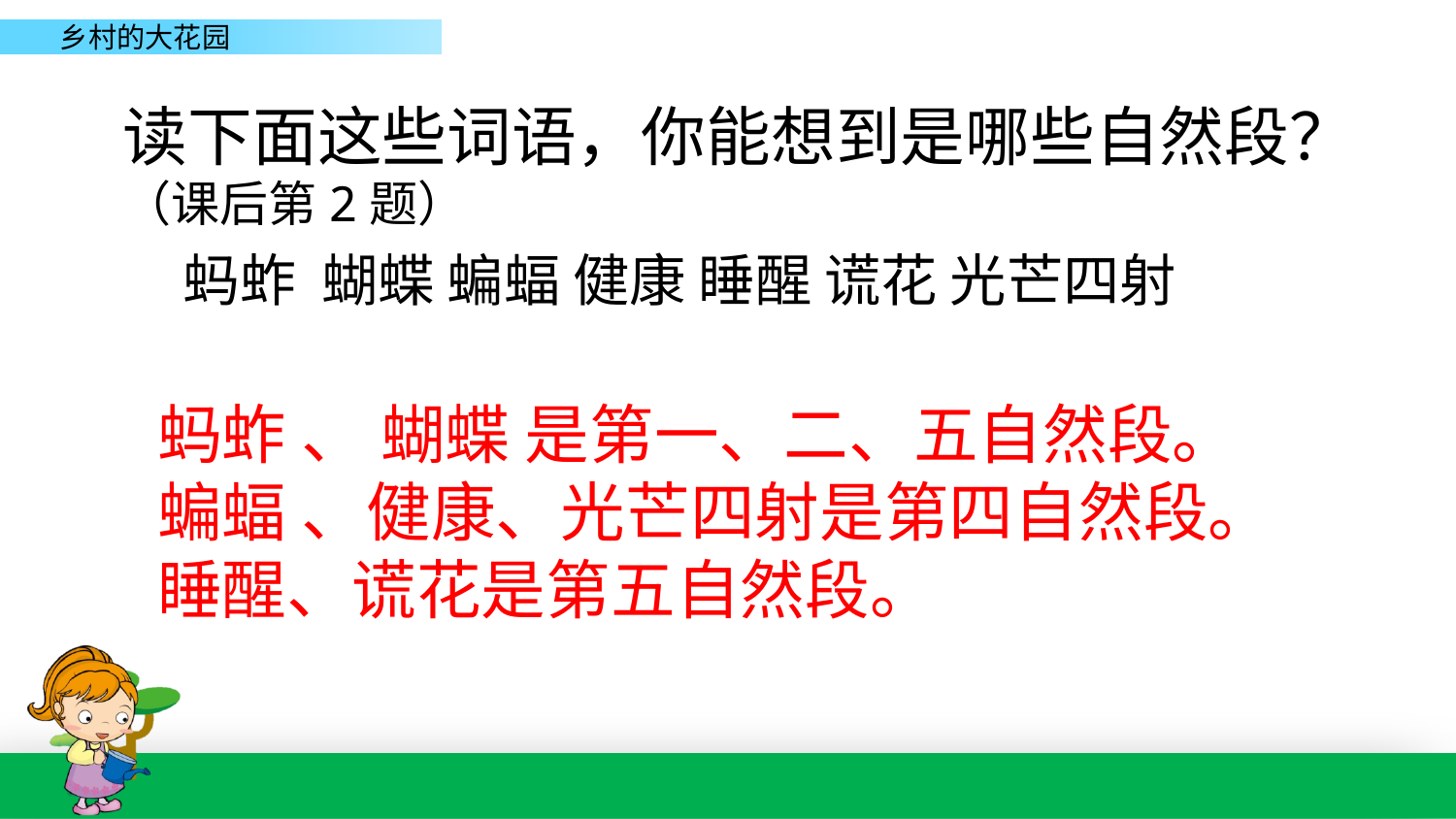

读下面这些词语，你能想到是哪些自然段？（课后第2题）
蚂蚱  蝴蝶 蝙蝠 健康 睡醒 谎花 光芒四射
蚂蚱 、 蝴蝶 是第一、二、五自然段。蝙蝠 、健康、光芒四射是第四自然段。睡醒、谎花是第五自然段。